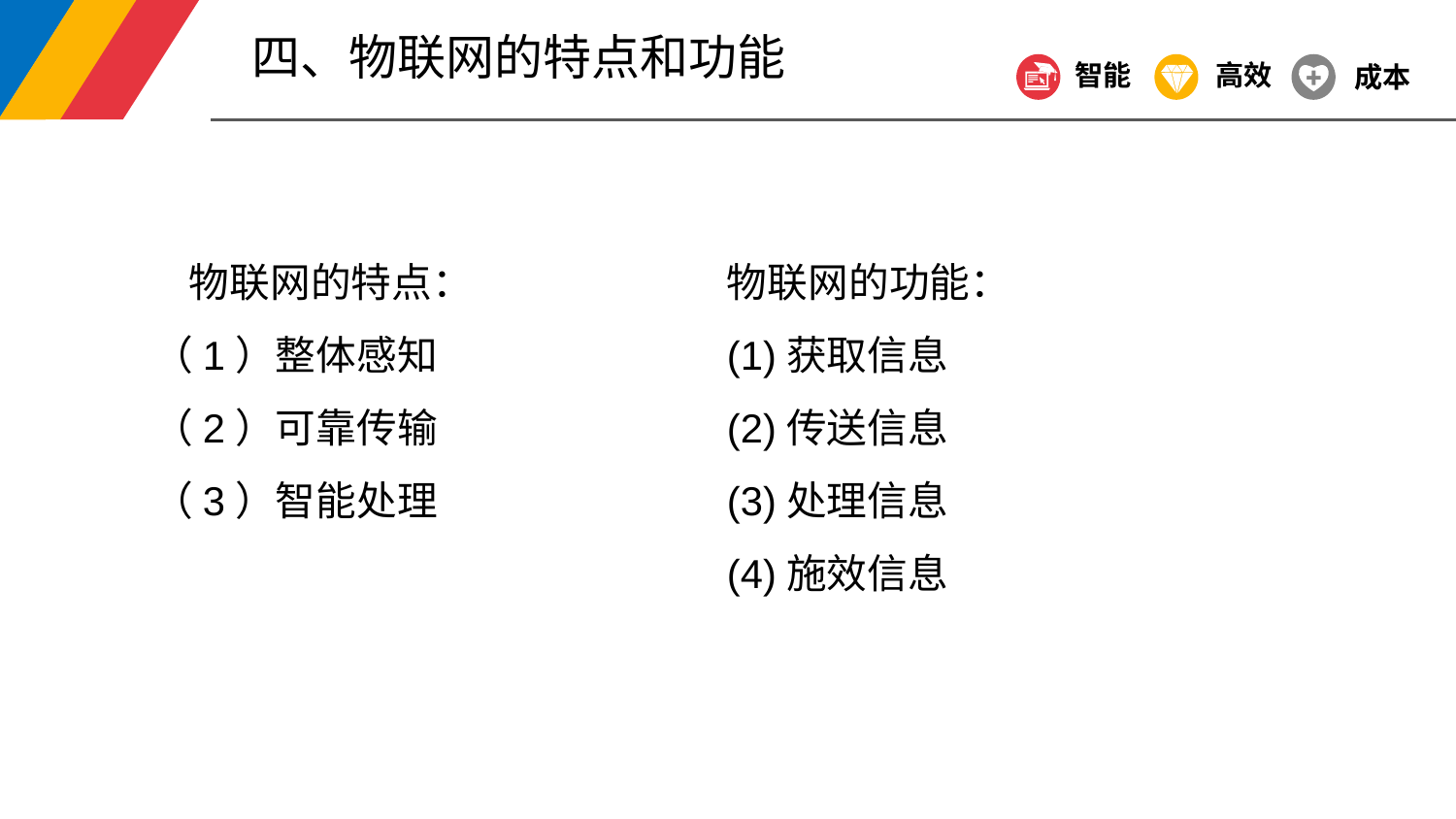

四、物联网的特点和功能
智能
高效
成本
   物联网的特点：
（1）整体感知
（2）可靠传输
（3）智能处理
物联网的功能：
(1)获取信息
(2)传送信息
(3)处理信息
(4)施效信息